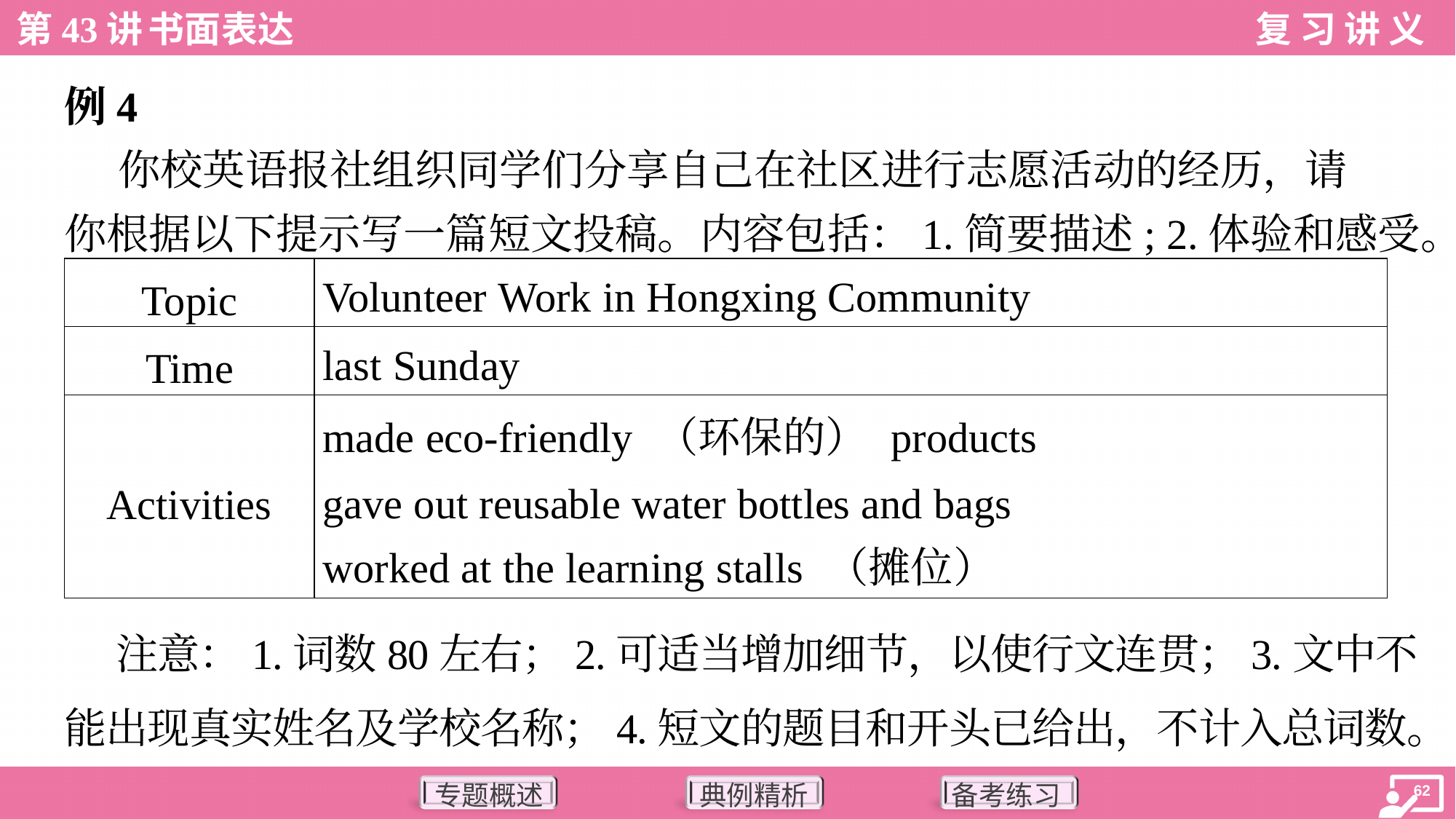

例4
    你校英语报社组织同学们分享自己在社区进行志愿活动的经历，请
你根据以下提示写一篇短文投稿。内容包括：1.简要描述; 2.体验和感受。
| Topic | Volunteer Work in Hongxing Community |
| --- | --- |
| Time | last Sunday |
| Activities | made eco-friendly （环保的） products gave out reusable water bottles and bags worked at the learning stalls （摊位） |
    注意：1.词数80左右；2.可适当增加细节，以使行文连贯；3.文中不
能出现真实姓名及学校名称；4.短文的题目和开头已给出，不计入总词数。